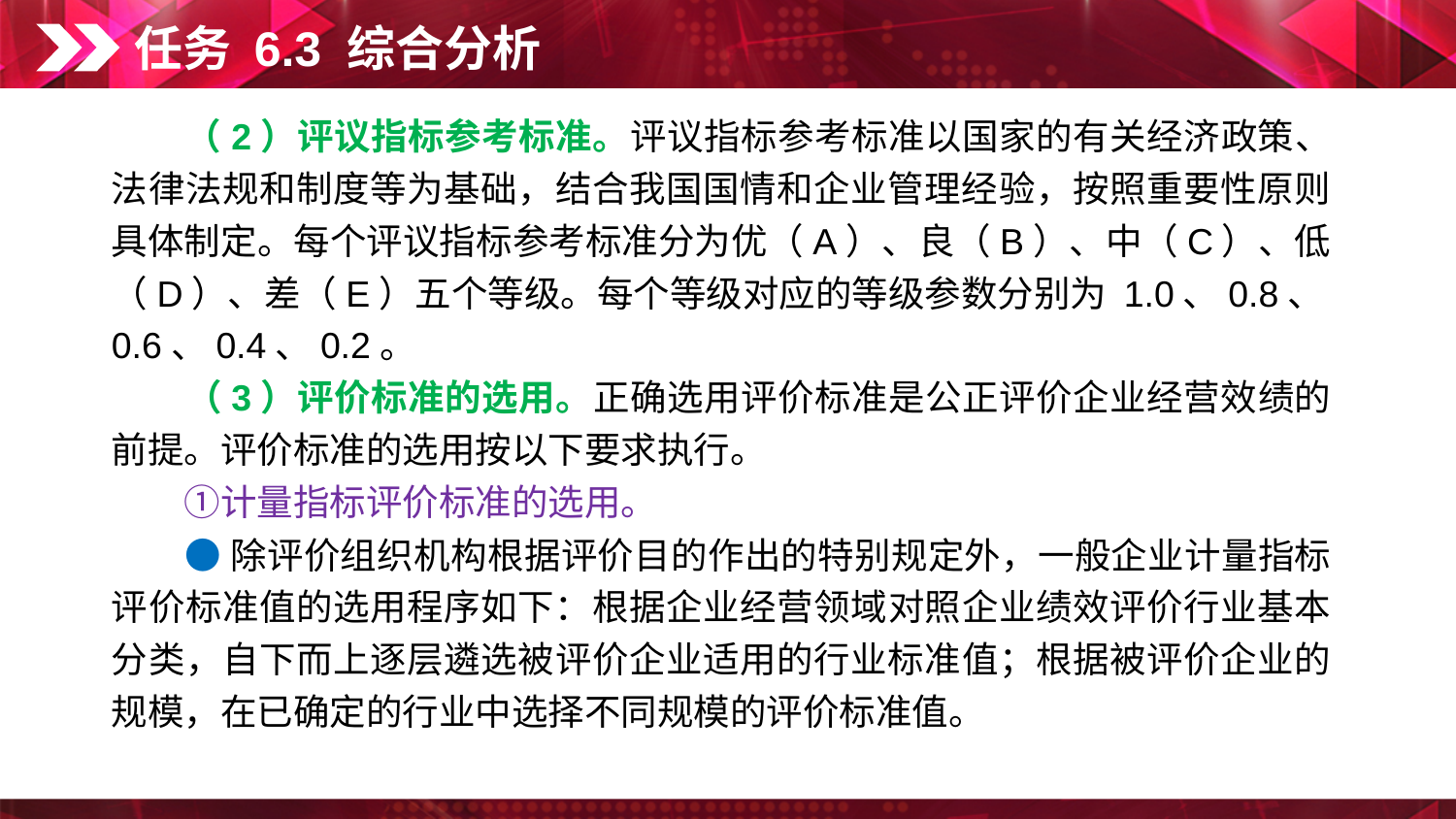

任务 6.3 综合分析

　　（2）评议指标参考标准。评议指标参考标准以国家的有关经济政策、法律法规和制度等为基础，结合我国国情和企业管理经验，按照重要性原则具体制定。每个评议指标参考标准分为优（A）、良（B）、中（C）、低（D）、差（E）五个等级。每个等级对应的等级参数分别为 1.0、0.8、0.6、0.4、0.2。
　　（3）评价标准的选用。正确选用评价标准是公正评价企业经营效绩的前提。评价标准的选用按以下要求执行。
　　①计量指标评价标准的选用。
　　● 除评价组织机构根据评价目的作出的特别规定外，一般企业计量指标评价标准值的选用程序如下：根据企业经营领域对照企业绩效评价行业基本分类，自下而上逐层遴选被评价企业适用的行业标准值；根据被评价企业的规模，在已确定的行业中选择不同规模的评价标准值。